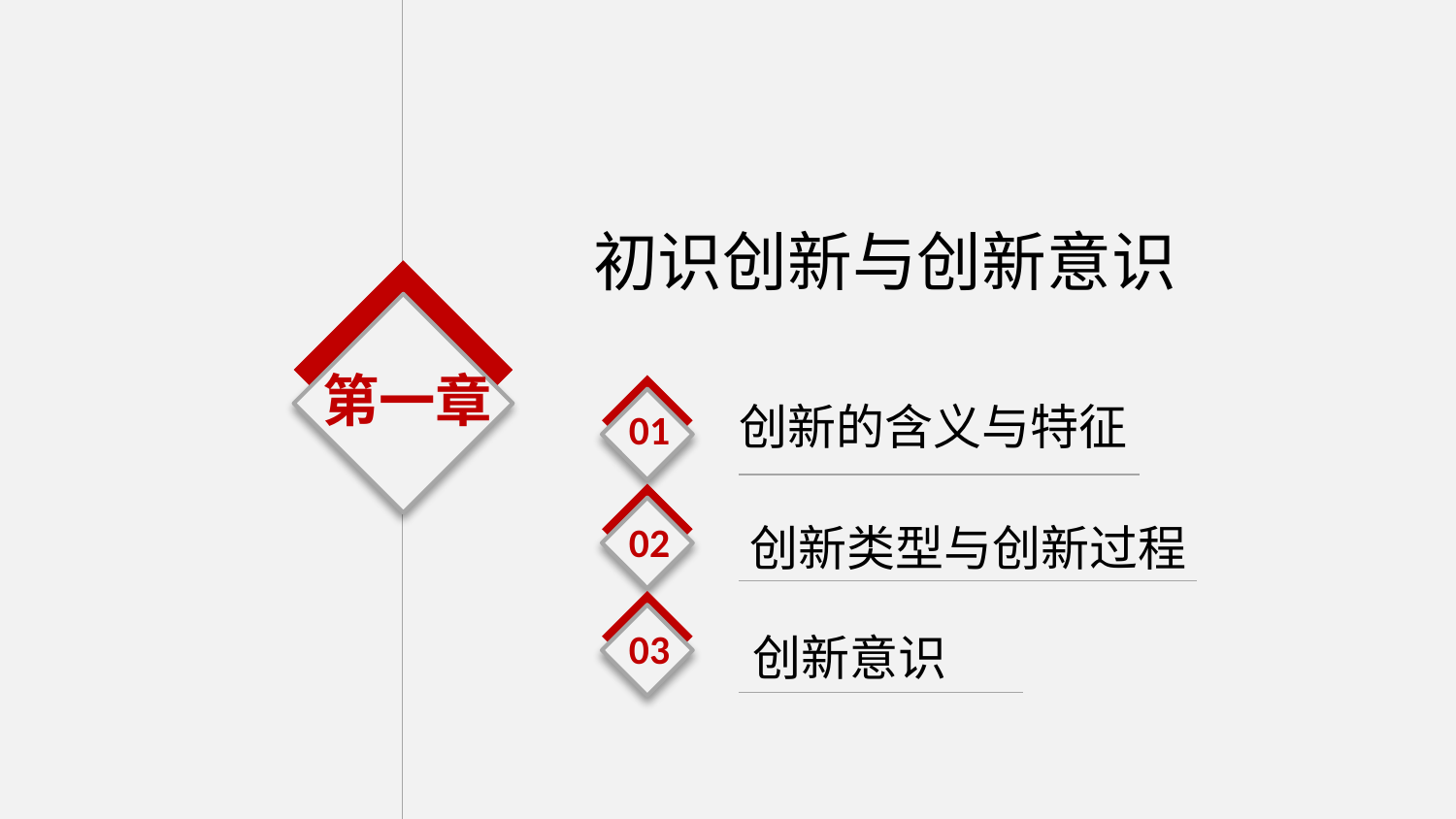

初识创新与创新意识

第一章

01
创新的含义与特征

02
创新类型与创新过程

03
创新意识